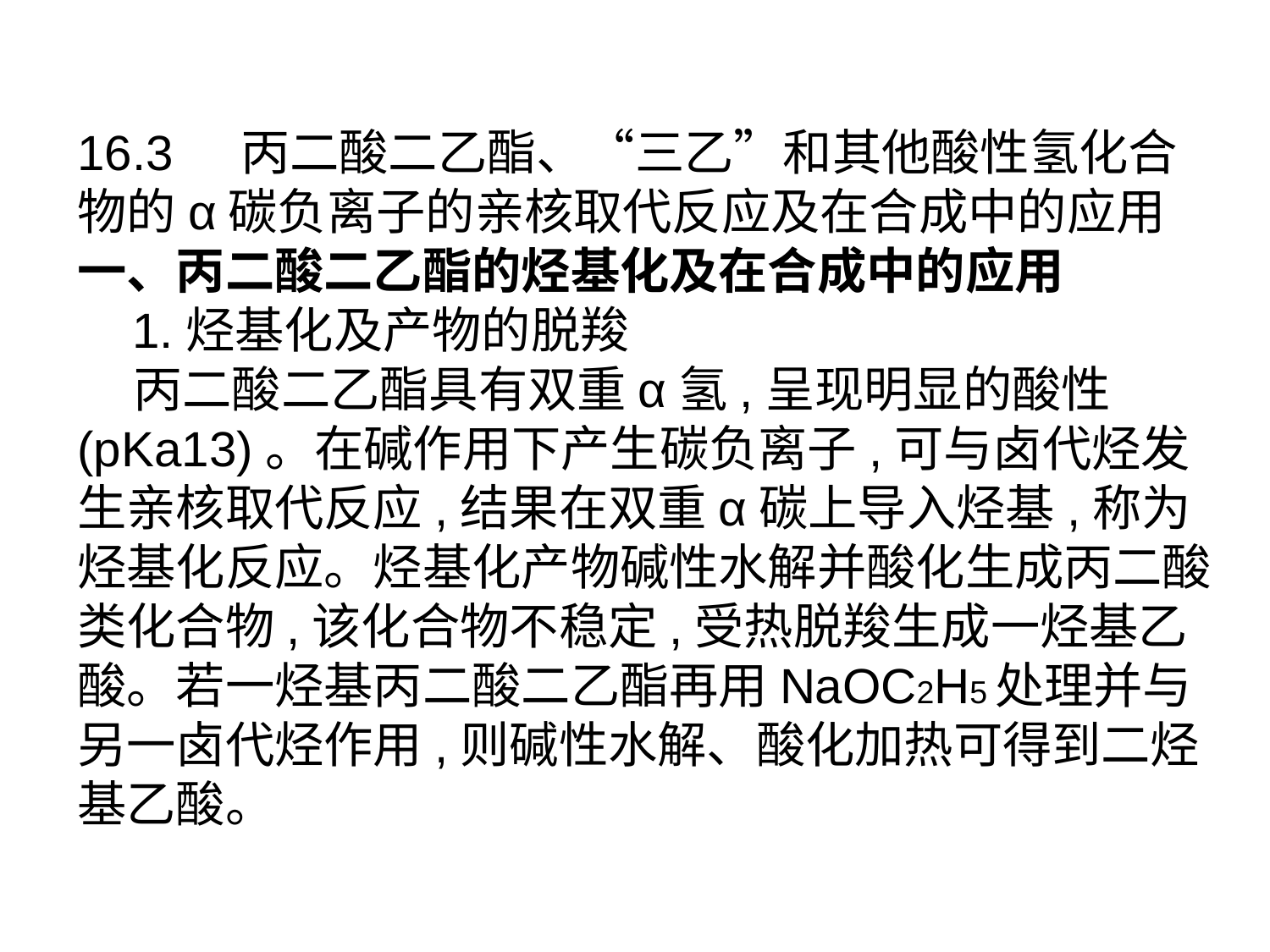

16.3    丙二酸二乙酯、“三乙”和其他酸性氢化合物的α碳负离子的亲核取代反应及在合成中的应用
一、丙二酸二乙酯的烃基化及在合成中的应用
    1.烃基化及产物的脱羧
    丙二酸二乙酯具有双重α氢,呈现明显的酸性(pKa13)。在碱作用下产生碳负离子,可与卤代烃发生亲核取代反应,结果在双重α碳上导入烃基,称为烃基化反应。烃基化产物碱性水解并酸化生成丙二酸类化合物,该化合物不稳定,受热脱羧生成一烃基乙酸。若一烃基丙二酸二乙酯再用NaOC2H5处理并与另一卤代烃作用,则碱性水解、酸化加热可得到二烃基乙酸。